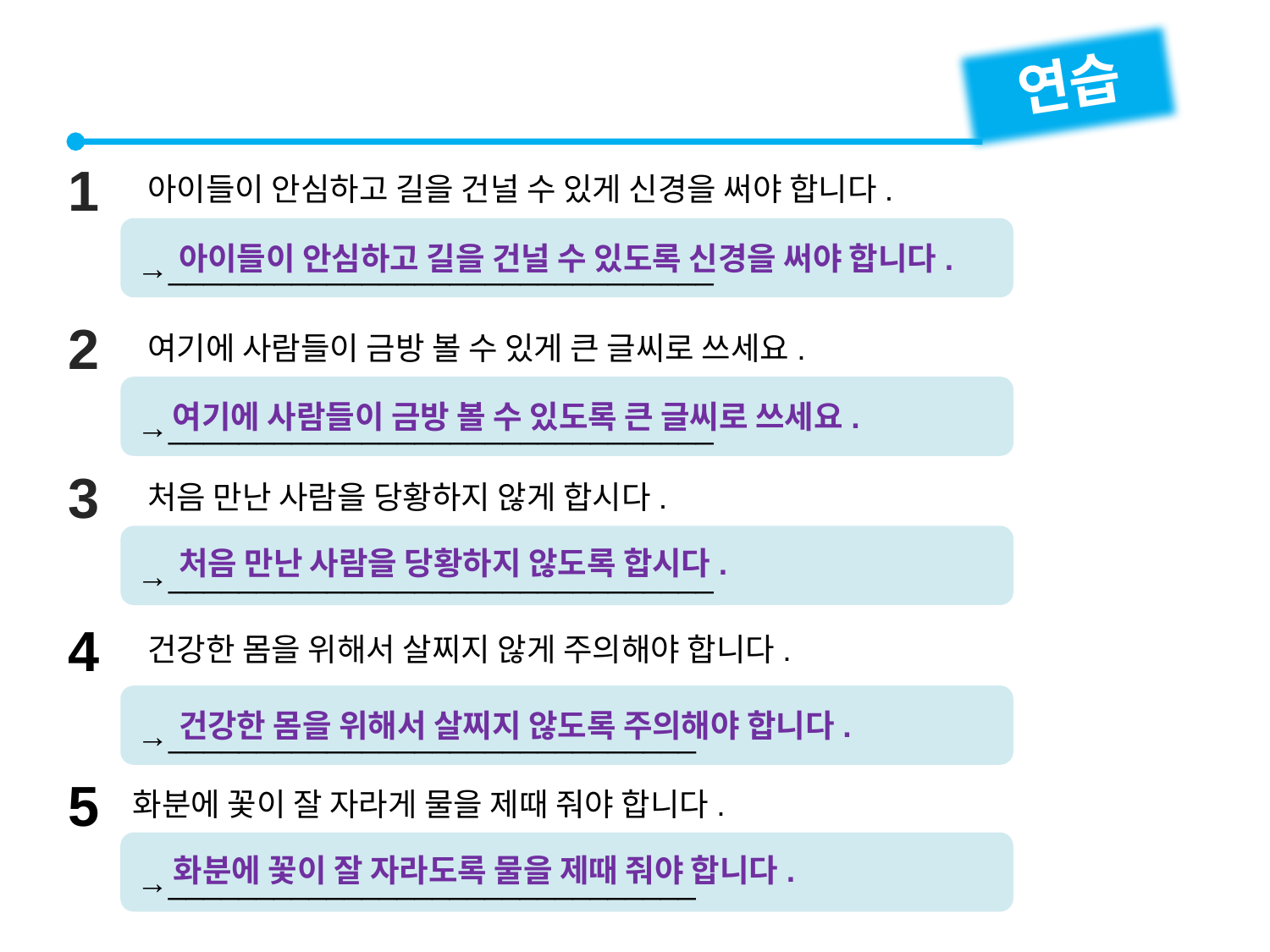

연습
1
아이들이 안심하고 길을 건널 수 있게 신경을 써야 합니다.
→_______________________________
아이들이 안심하고 길을 건널 수 있도록 신경을 써야 합니다.
2
여기에 사람들이 금방 볼 수 있게 큰 글씨로 쓰세요.
→_______________________________
여기에 사람들이 금방 볼 수 있도록 큰 글씨로 쓰세요.
3
처음 만난 사람을 당황하지 않게 합시다.
→_______________________________
처음 만난 사람을 당황하지 않도록 합시다.
4
건강한 몸을 위해서 살찌지 않게 주의해야 합니다.
→______________________________
건강한 몸을 위해서 살찌지 않도록 주의해야 합니다.
5
화분에 꽃이 잘 자라게 물을 제때 줘야 합니다.
→______________________________
화분에 꽃이 잘 자라도록 물을 제때 줘야 합니다.